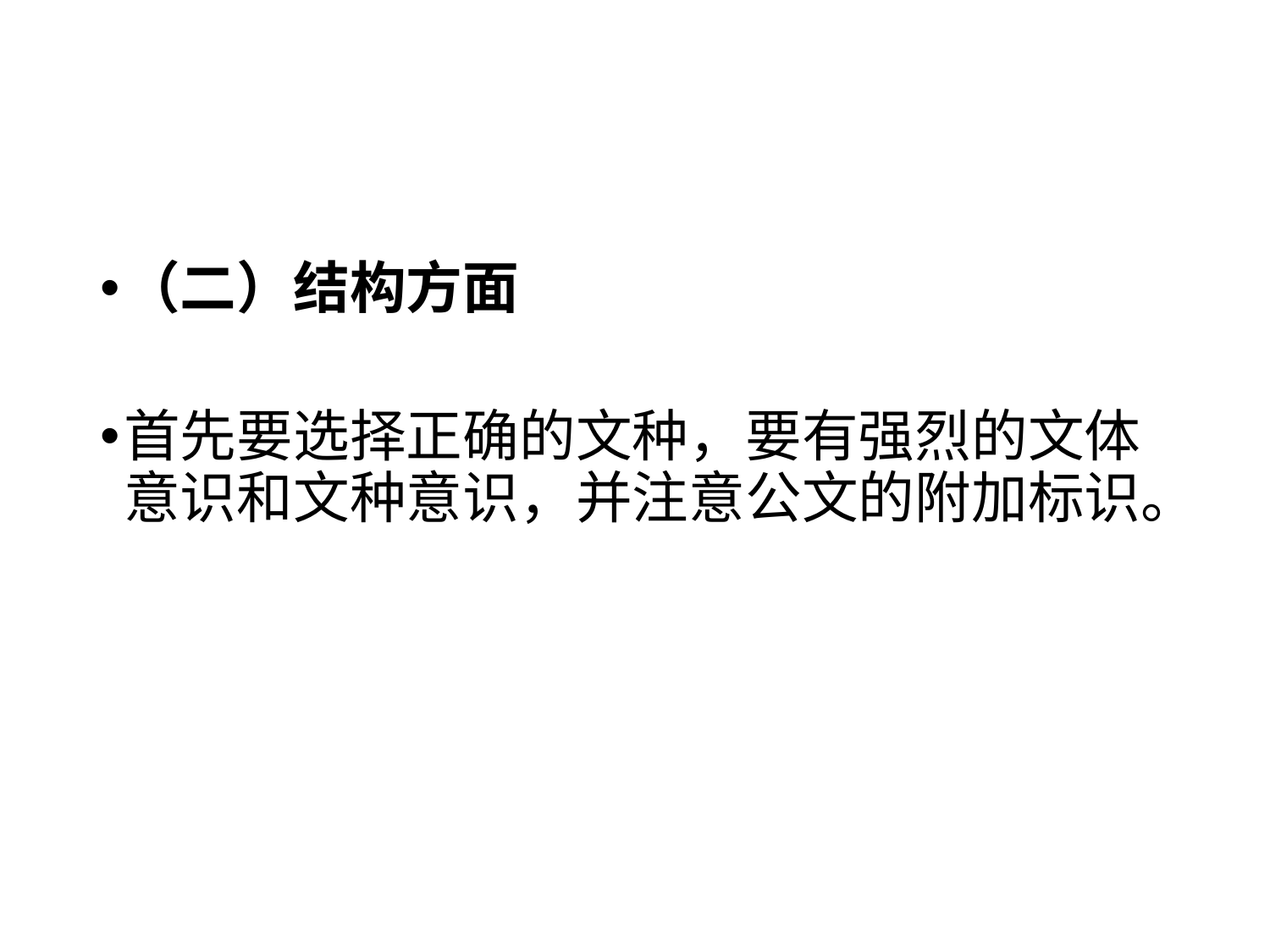

#
（二）结构方面

首先要选择正确的文种，要有强烈的文体意识和文种意识，并注意公文的附加标识。